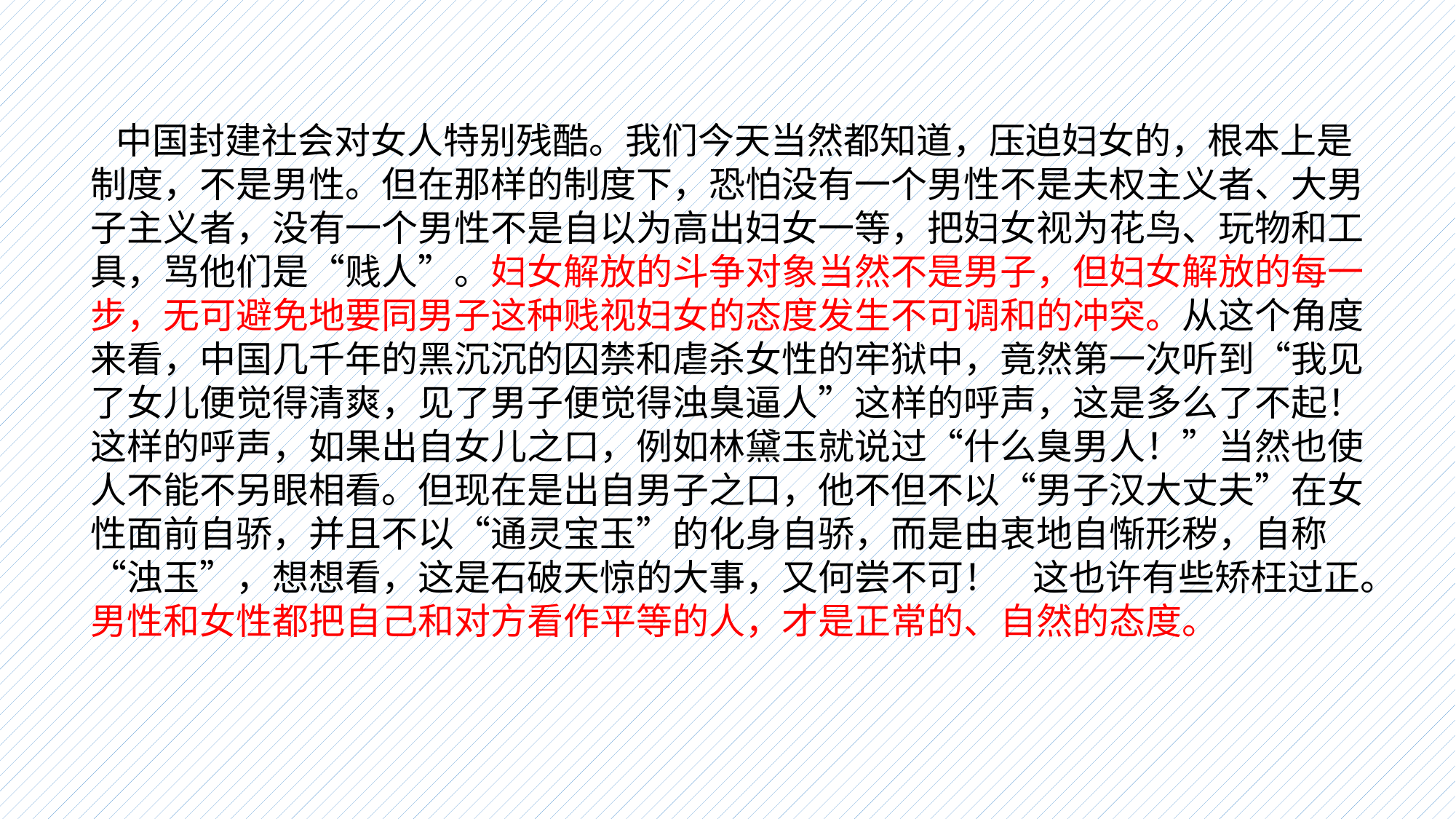

中国封建社会对女人特别残酷。我们今天当然都知道，压迫妇女的，根本上是制度，不是男性。但在那样的制度下，恐怕没有一个男性不是夫权主义者、大男子主义者，没有一个男性不是自以为高出妇女一等，把妇女视为花鸟、玩物和工具，骂他们是“贱人”。妇女解放的斗争对象当然不是男子，但妇女解放的每一步，无可避免地要同男子这种贱视妇女的态度发生不可调和的冲突。从这个角度来看，中国几千年的黑沉沉的囚禁和虐杀女性的牢狱中，竟然第一次听到“我见了女儿便觉得清爽，见了男子便觉得浊臭逼人”这样的呼声，这是多么了不起！这样的呼声，如果出自女儿之口，例如林黛玉就说过“什么臭男人！”当然也使人不能不另眼相看。但现在是出自男子之口，他不但不以“男子汉大丈夫”在女性面前自骄，并且不以“通灵宝玉”的化身自骄，而是由衷地自惭形秽，自称“浊玉”，想想看，这是石破天惊的大事，又何尝不可！    这也许有些矫枉过正。男性和女性都把自己和对方看作平等的人，才是正常的、自然的态度。